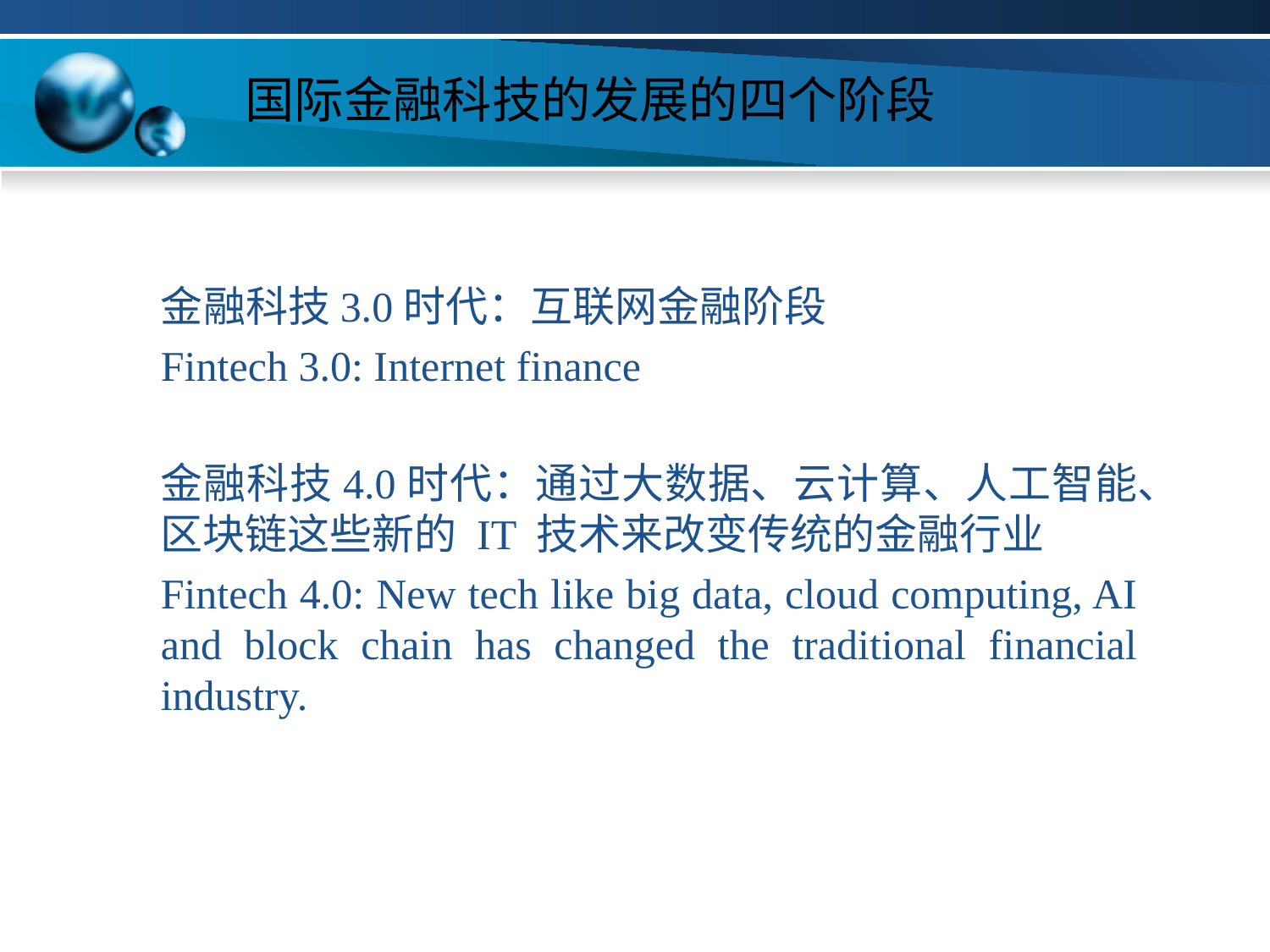

# 国际金融科技的发展的四个阶段
金融科技3.0时代：互联网金融阶段
Fintech 3.0: Internet finance
金融科技4.0时代：通过大数据、云计算、人工智能、区块链这些新的 IT 技术来改变传统的金融行业
Fintech 4.0: New tech like big data, cloud computing, AI and block chain has changed the traditional financial industry.